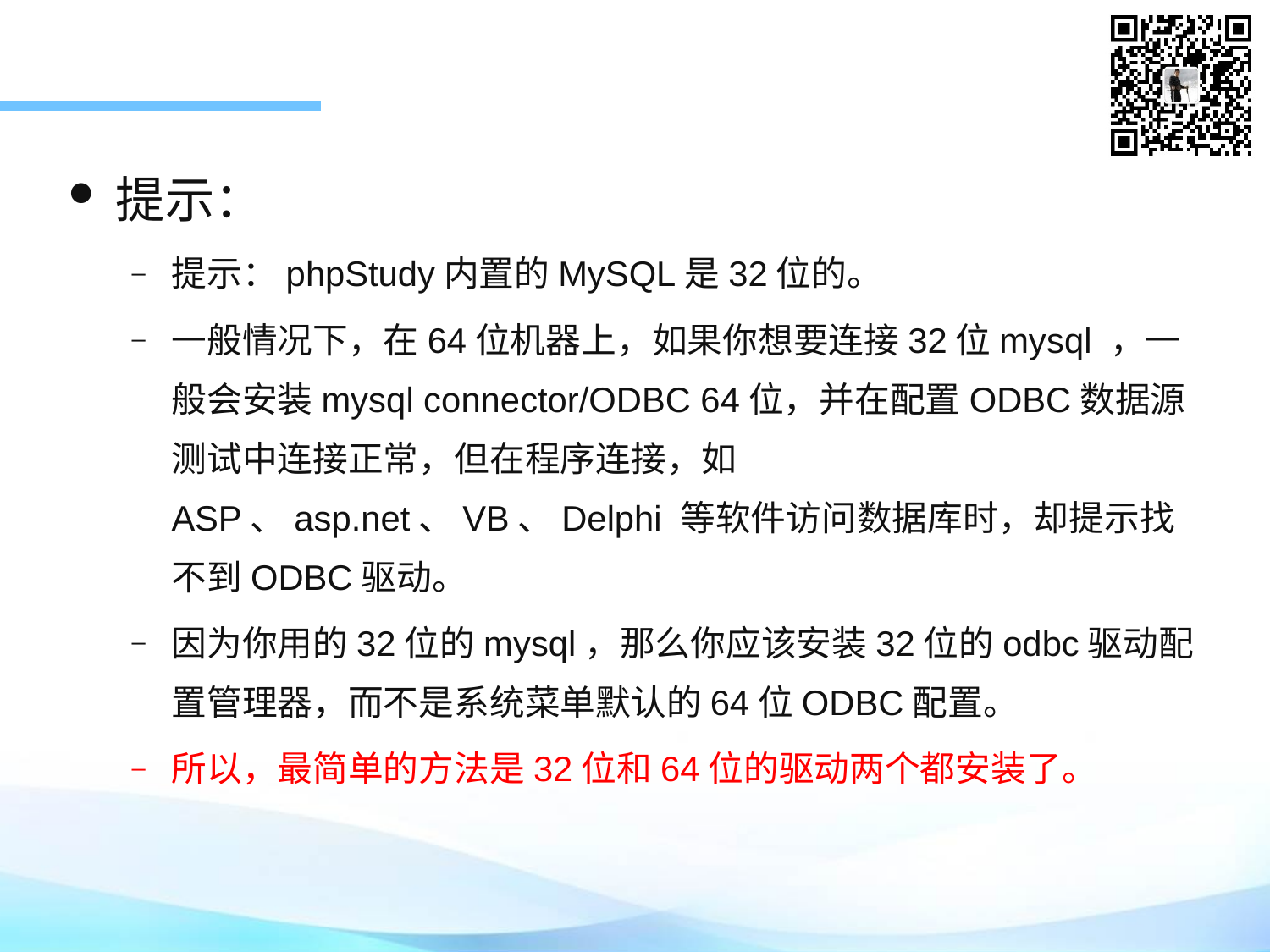

提示：
提示：phpStudy内置的MySQL是32位的。
一般情况下，在64位机器上，如果你想要连接32位mysql ，一般会安装mysql connector/ODBC 64位，并在配置ODBC数据源测试中连接正常，但在程序连接，如ASP、asp.net、VB、Delphi 等软件访问数据库时，却提示找不到ODBC驱动。
因为你用的32位的mysql，那么你应该安装32位的odbc驱动配置管理器，而不是系统菜单默认的64位ODBC配置。
所以，最简单的方法是32位和64位的驱动两个都安装了。